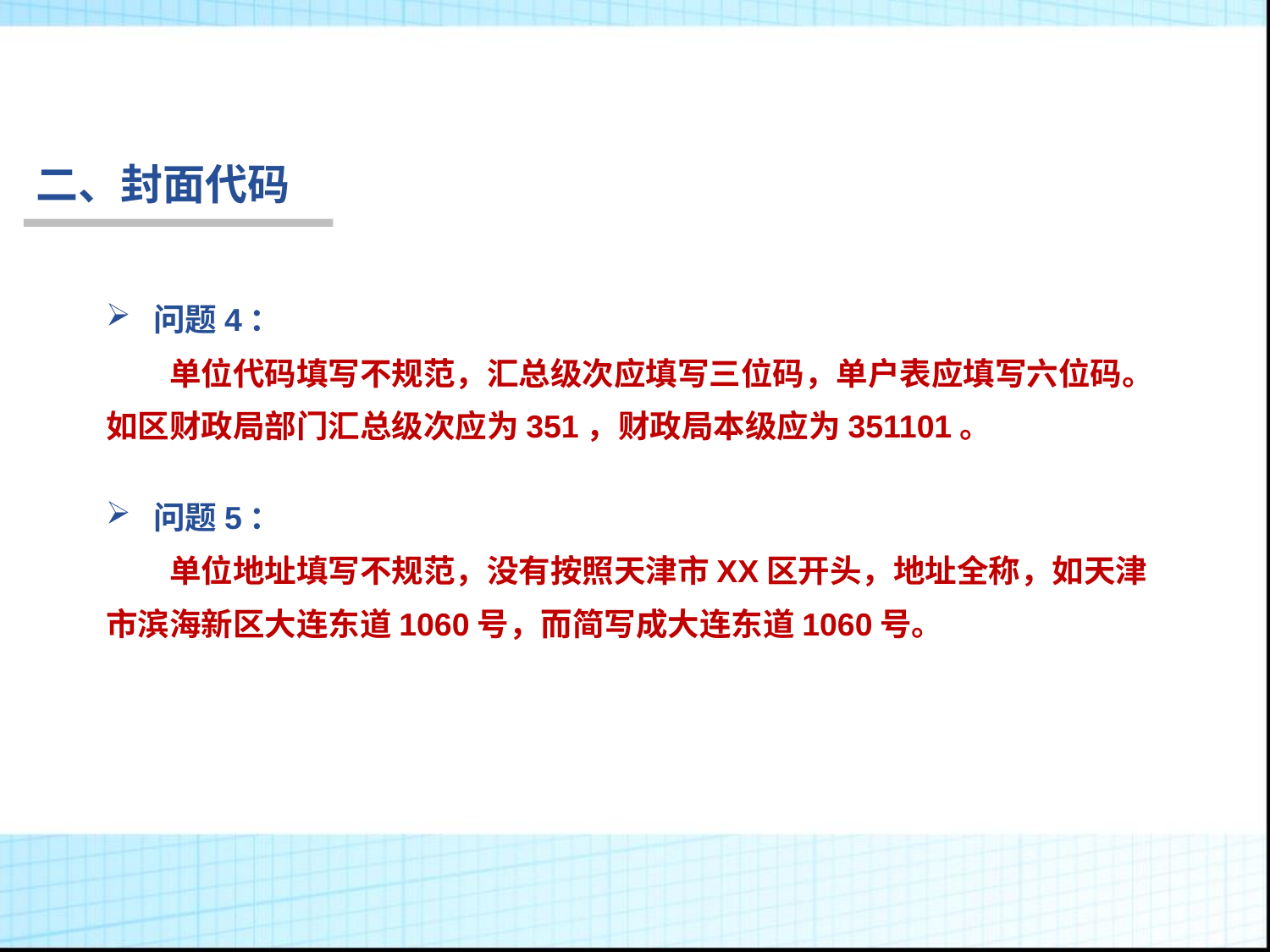

二、封面代码

问题4：
单位代码填写不规范，汇总级次应填写三位码，单户表应填写六位码。如区财政局部门汇总级次应为351，财政局本级应为351101。

行为税
问题5：
单位地址填写不规范，没有按照天津市XX区开头，地址全称，如天津市滨海新区大连东道1060号，而简写成大连东道1060号。